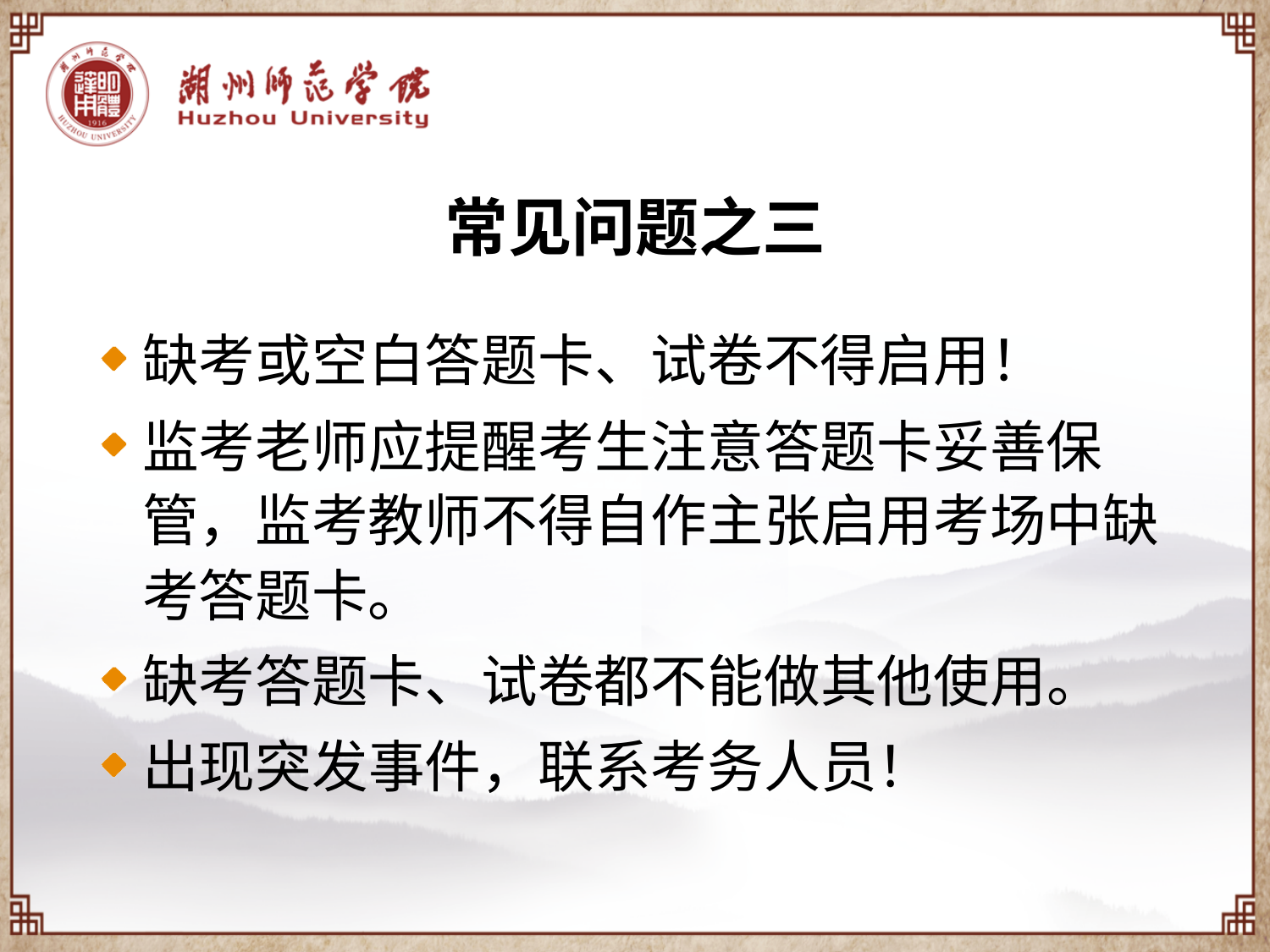

# 常见问题之三
缺考或空白答题卡、试卷不得启用！
监考老师应提醒考生注意答题卡妥善保管，监考教师不得自作主张启用考场中缺考答题卡。
缺考答题卡、试卷都不能做其他使用。
出现突发事件，联系考务人员！